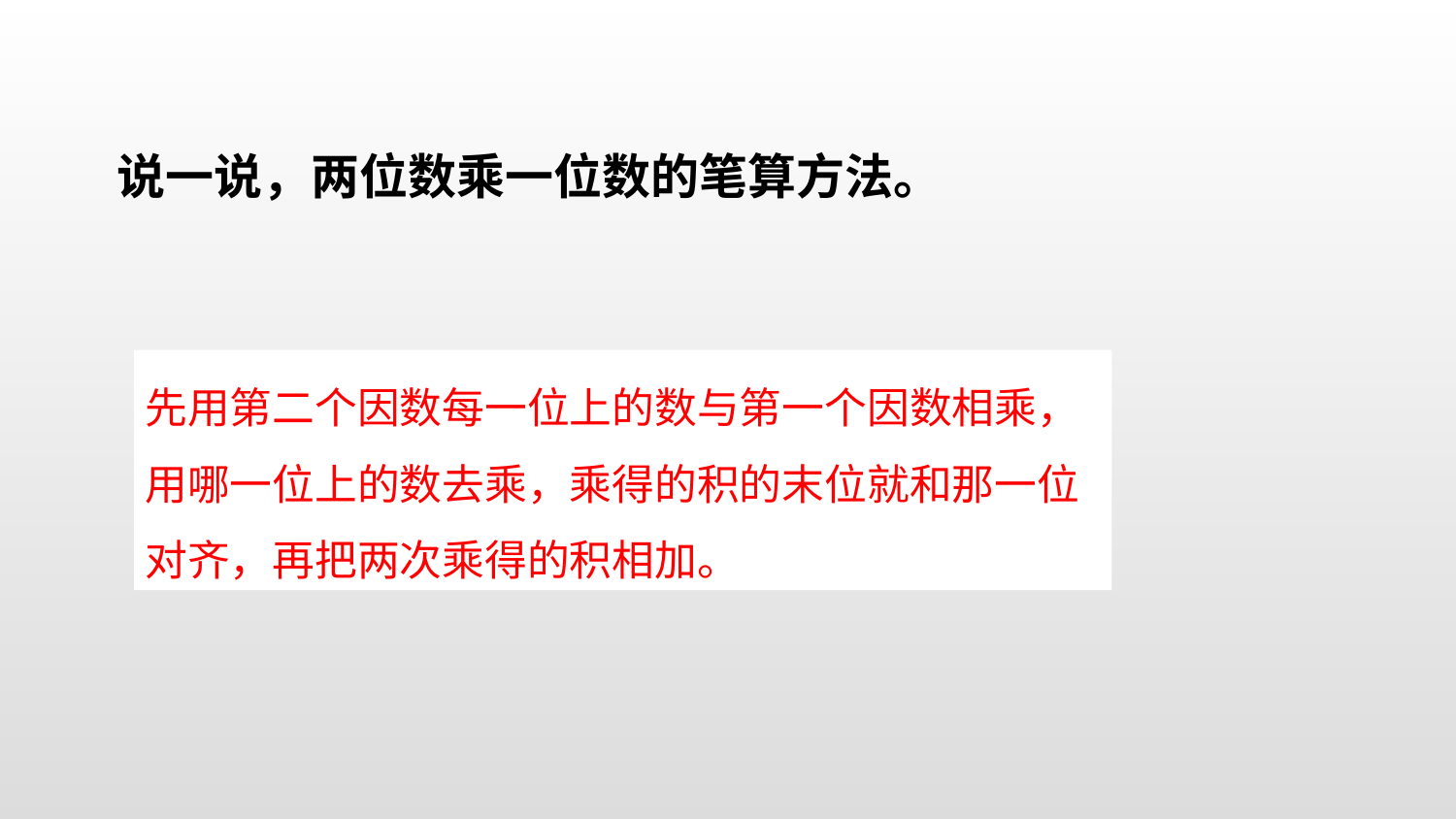

说一说，两位数乘一位数的笔算方法。
先用第二个因数每一位上的数与第一个因数相乘，用哪一位上的数去乘，乘得的积的末位就和那一位对齐，再把两次乘得的积相加。